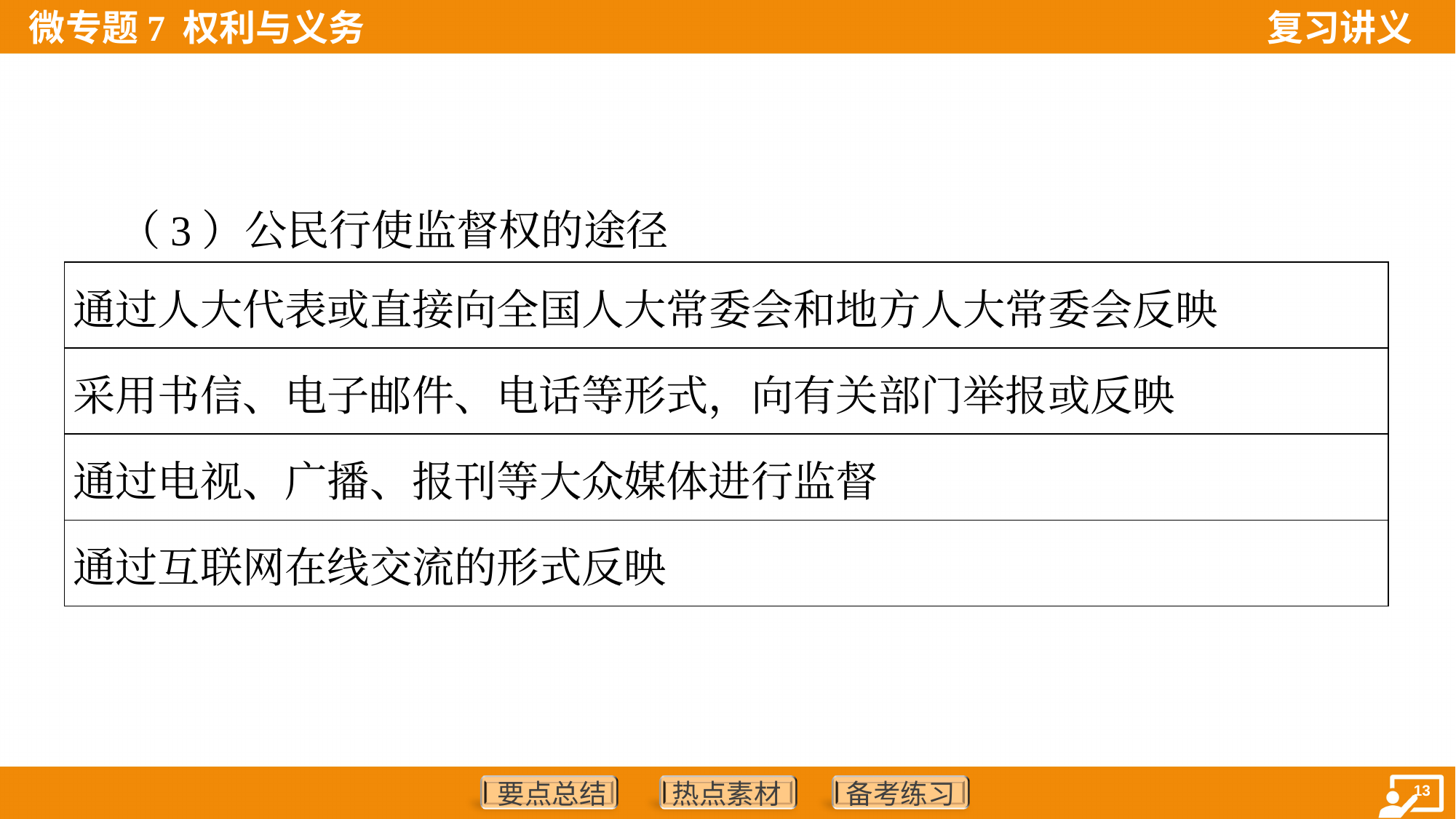

（3）公民行使监督权的途径
| 通过人大代表或直接向全国人大常委会和地方人大常委会反映 |
| --- |
| 采用书信、电子邮件、电话等形式，向有关部门举报或反映 |
| 通过电视、广播、报刊等大众媒体进行监督 |
| 通过互联网在线交流的形式反映 |